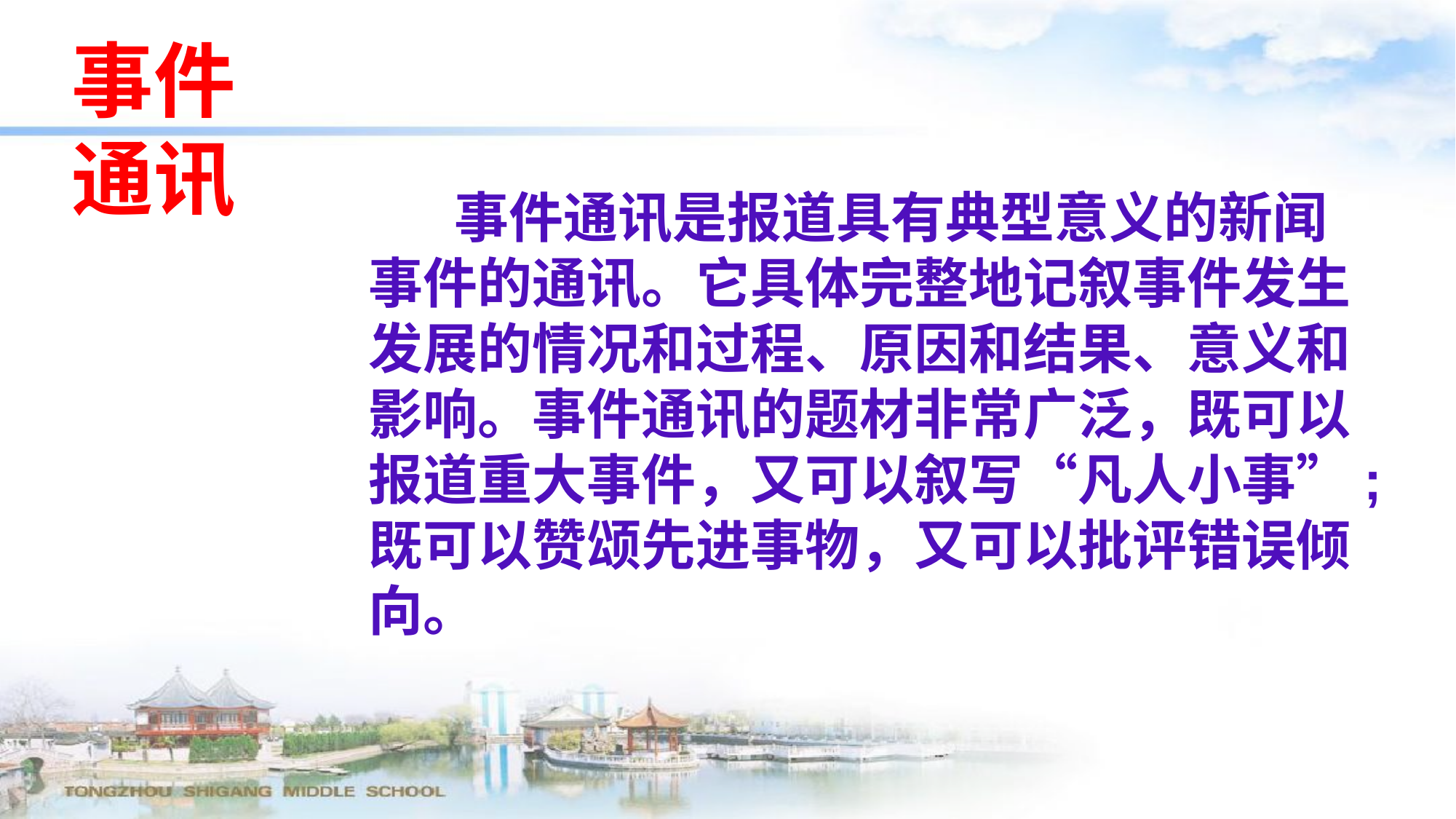

事件通讯
事件通讯是报道具有典型意义的新闻事件的通讯。它具体完整地记叙事件发生发展的情况和过程、原因和结果、意义和影响。事件通讯的题材非常广泛，既可以报道重大事件，又可以叙写“凡人小事”;既可以赞颂先进事物，又可以批评错误倾向。